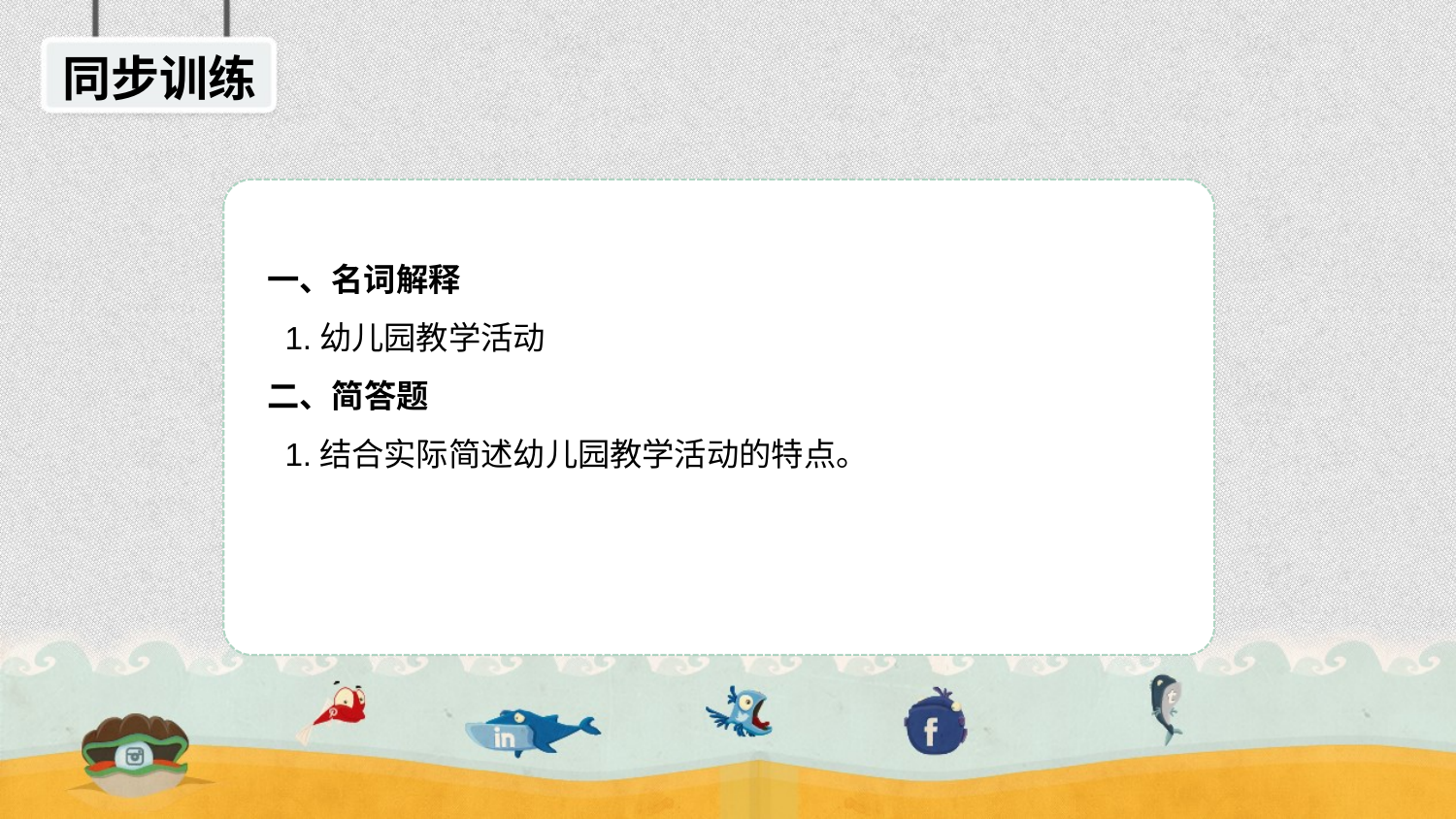

同步训练

一、名词解释
  1.幼儿园教学活动
二、简答题
  1.结合实际简述幼儿园教学活动的特点。